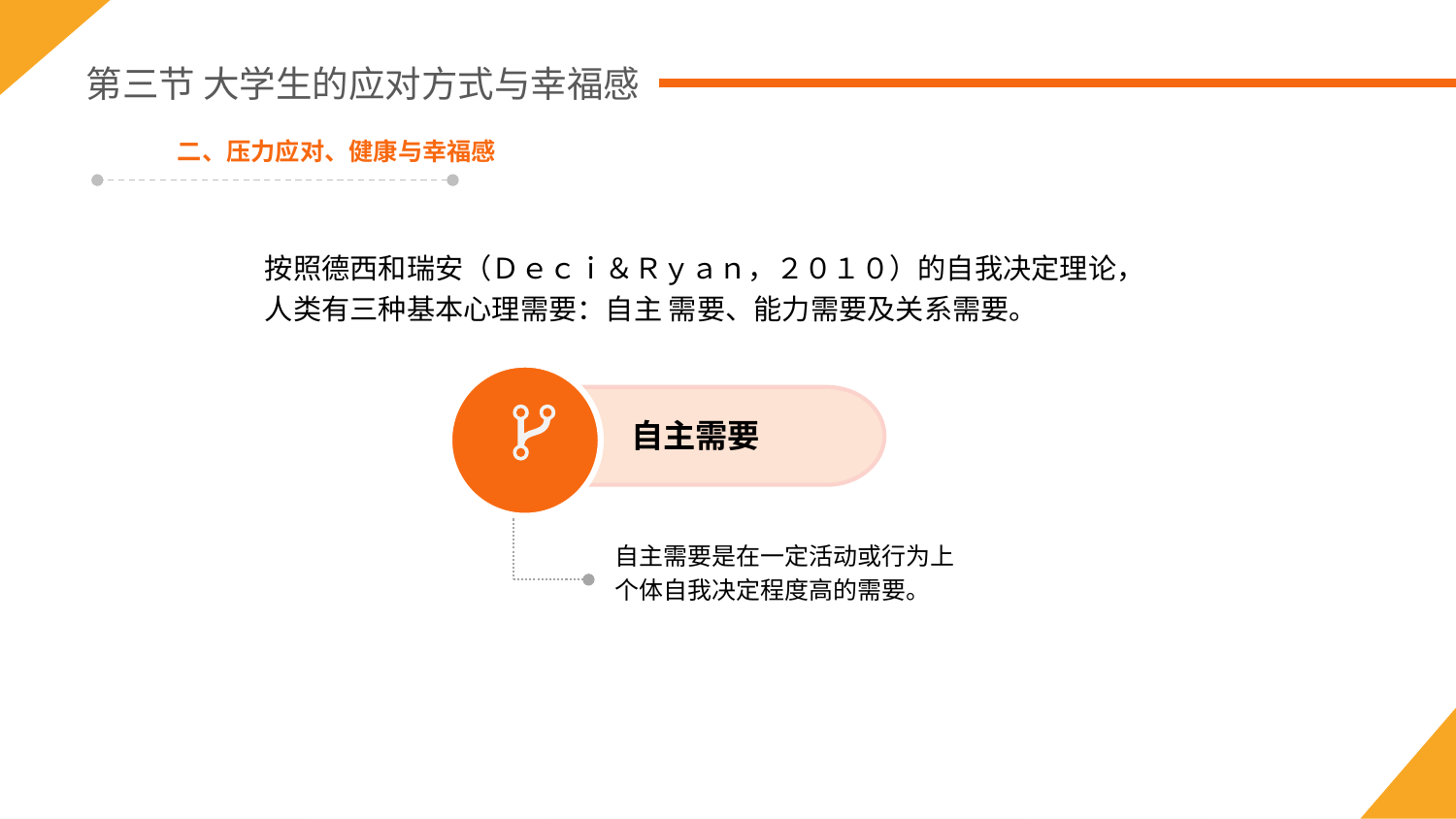

第三节 大学生的应对方式与幸福感
二、压力应对、健康与幸福感
按照德西和瑞安（Ｄｅｃｉ＆Ｒｙａｎ，２０１０）的自我决定理论，人类有三种基本心理需要：自主 需要、能力需要及关系需要。

自主需要
自主需要是在一定活动或行为上个体自我决定程度高的需要。